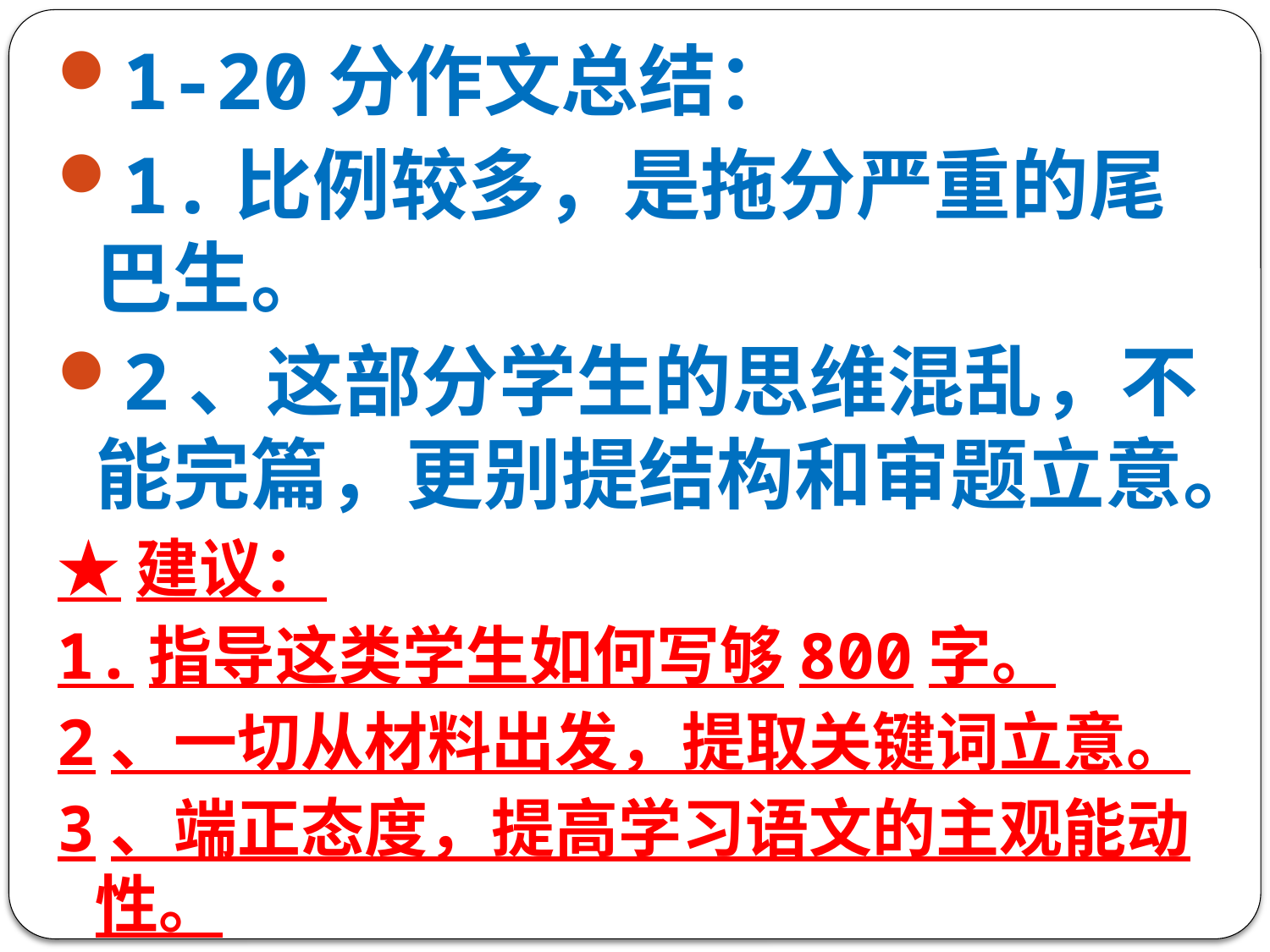

1-20分作文总结：
1.比例较多，是拖分严重的尾巴生。
2、这部分学生的思维混乱，不能完篇，更别提结构和审题立意。
★建议：
1.指导这类学生如何写够800字。
2、一切从材料出发，提取关键词立意。
3、端正态度，提高学习语文的主观能动性。